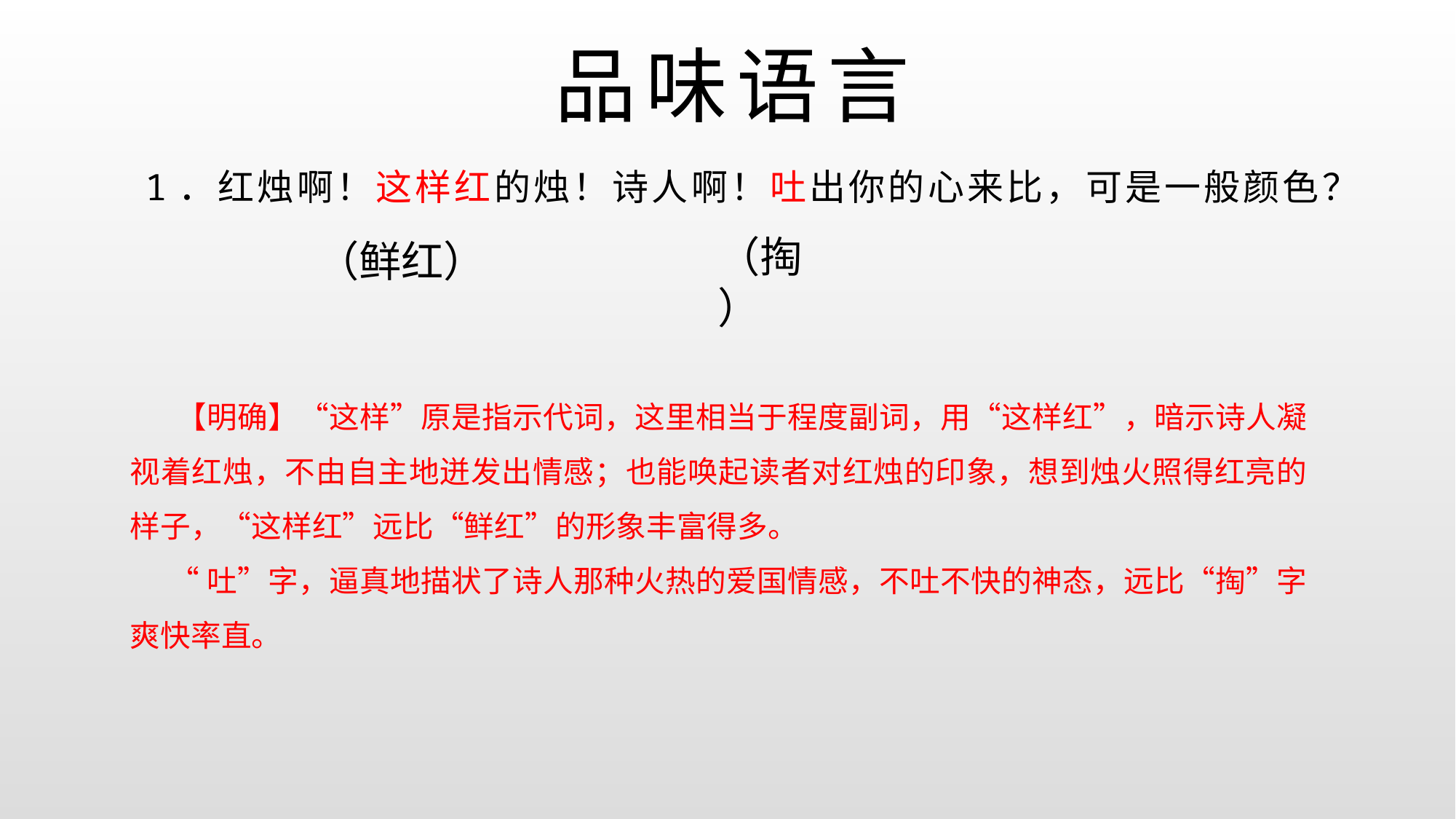

# 品味语言
1．红烛啊！这样红的烛！诗人啊！吐出你的心来比，可是一般颜色？
（掏）
（鲜红）
 【明确】“这样”原是指示代词，这里相当于程度副词，用“这样红”，暗示诗人凝视着红烛，不由自主地迸发出情感；也能唤起读者对红烛的印象，想到烛火照得红亮的样子，“这样红”远比“鲜红”的形象丰富得多。
 “吐”字，逼真地描状了诗人那种火热的爱国情感，不吐不快的神态，远比“掏”字爽快率直。